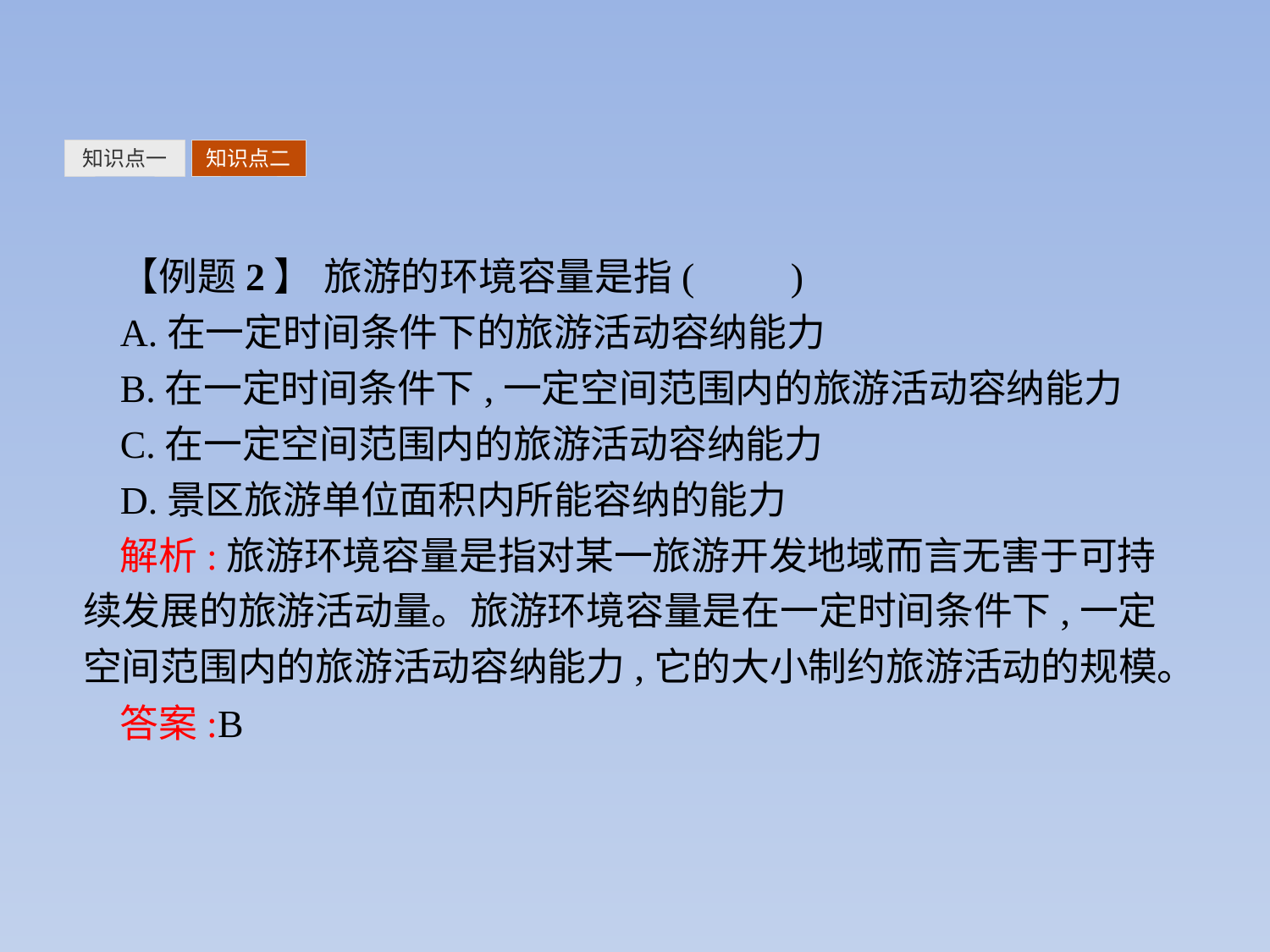

知识点一
知识点二
【例题2】 旅游的环境容量是指(　　)
A.在一定时间条件下的旅游活动容纳能力
B.在一定时间条件下,一定空间范围内的旅游活动容纳能力
C.在一定空间范围内的旅游活动容纳能力
D.景区旅游单位面积内所能容纳的能力
解析:旅游环境容量是指对某一旅游开发地域而言无害于可持续发展的旅游活动量。旅游环境容量是在一定时间条件下,一定空间范围内的旅游活动容纳能力,它的大小制约旅游活动的规模。
答案:B